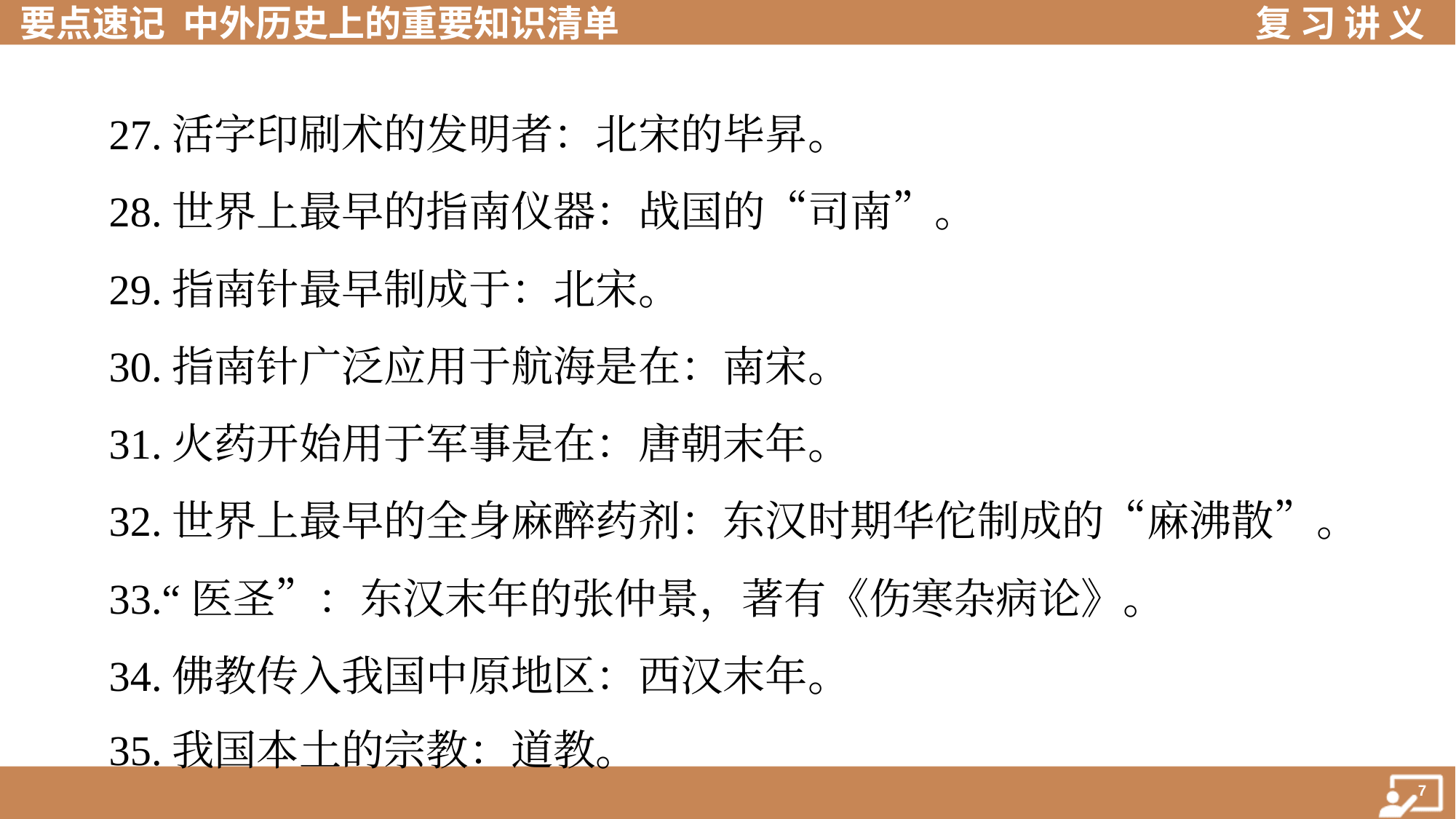

27.活字印刷术的发明者：北宋的毕昇。
    28.世界上最早的指南仪器：战国的“司南”。
    29.指南针最早制成于：北宋。
    30.指南针广泛应用于航海是在：南宋。
    31.火药开始用于军事是在：唐朝末年。
    32.世界上最早的全身麻醉药剂：东汉时期华佗制成的“麻沸散”。
    33.“医圣”：东汉末年的张仲景，著有《伤寒杂病论》。
    34.佛教传入我国中原地区：西汉末年。
    35.我国本土的宗教：道教。